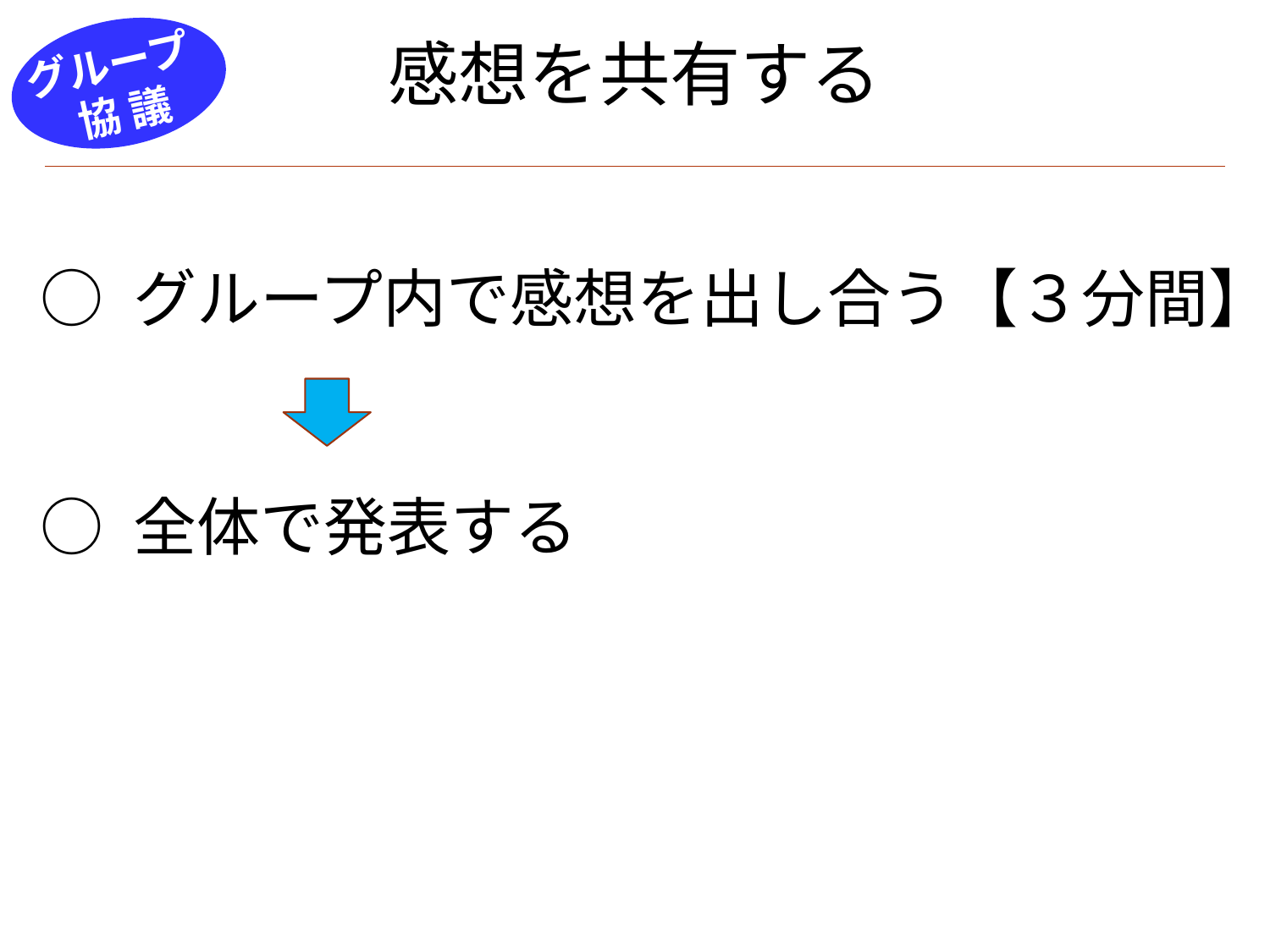

感想を共有する
グループ
　協 議
○ グループ内で感想を出し合う【３分間】

○ 全体で発表する